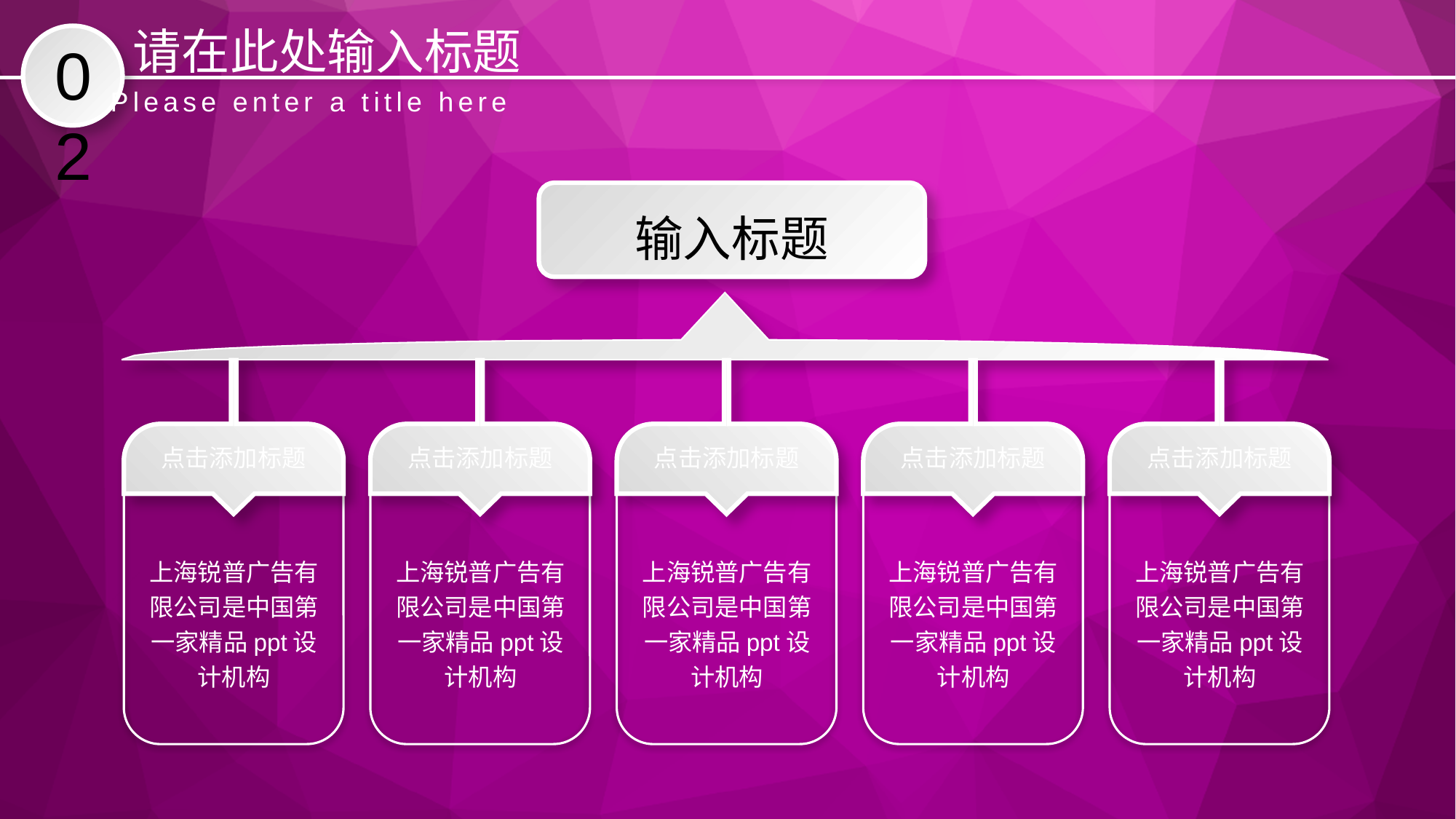

请在此处输入标题

02
Please enter a title here

输入标题

点击添加标题
点击添加标题
点击添加标题
点击添加标题
点击添加标题
上海锐普广告有限公司是中国第一家精品ppt设计机构
上海锐普广告有限公司是中国第一家精品ppt设计机构
上海锐普广告有限公司是中国第一家精品ppt设计机构
上海锐普广告有限公司是中国第一家精品ppt设计机构
上海锐普广告有限公司是中国第一家精品ppt设计机构